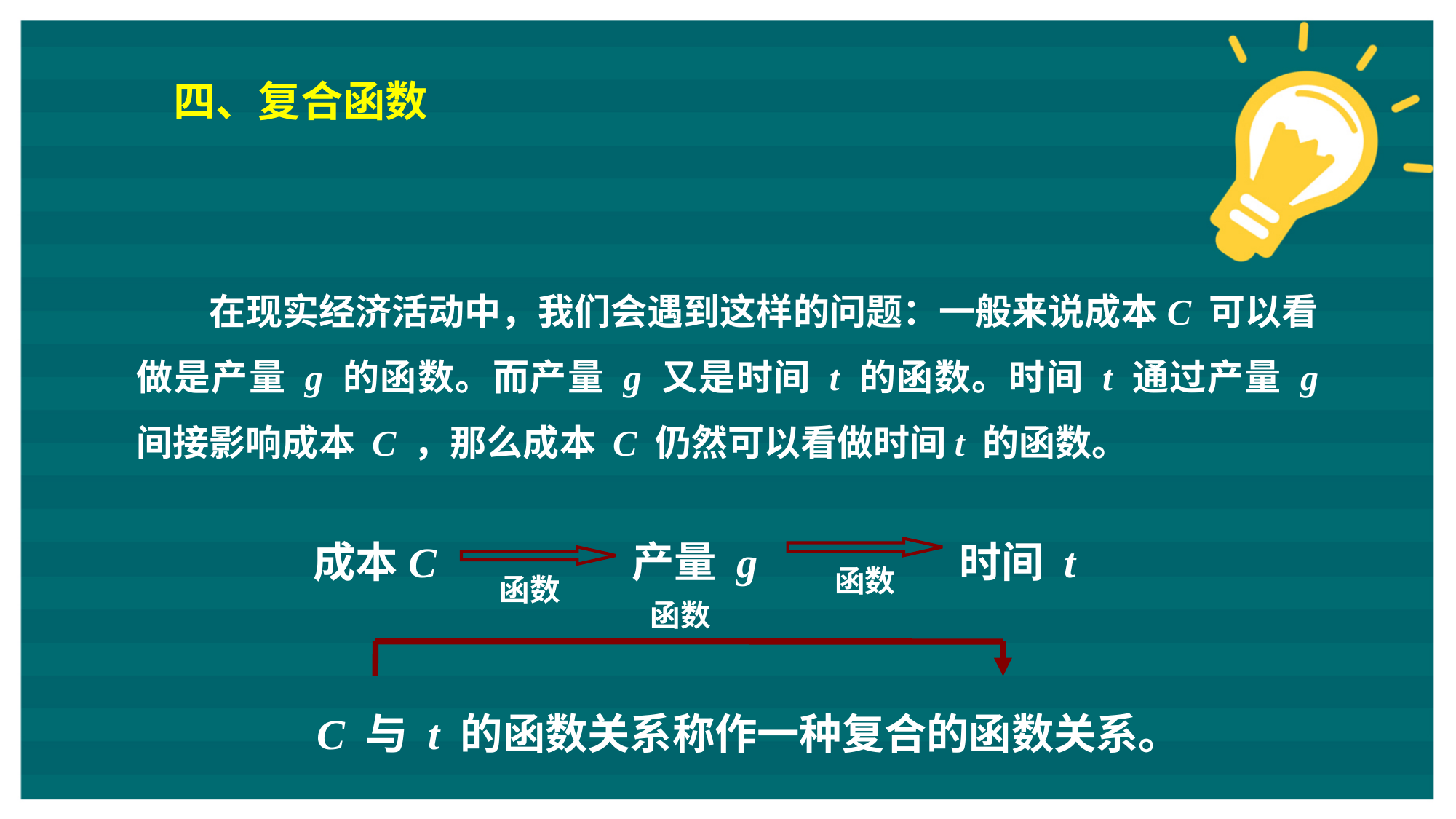

四、复合函数
在现实经济活动中，我们会遇到这样的问题：一般来说成本C 可以看做是产量 g 的函数。而产量 g 又是时间 t 的函数。时间 t 通过产量 g 间接影响成本 C ，那么成本 C 仍然可以看做时间t 的函数。

成本C
产量 g
时间 t

函数

函数
函数

C 与 t 的函数关系称作一种复合的函数关系。